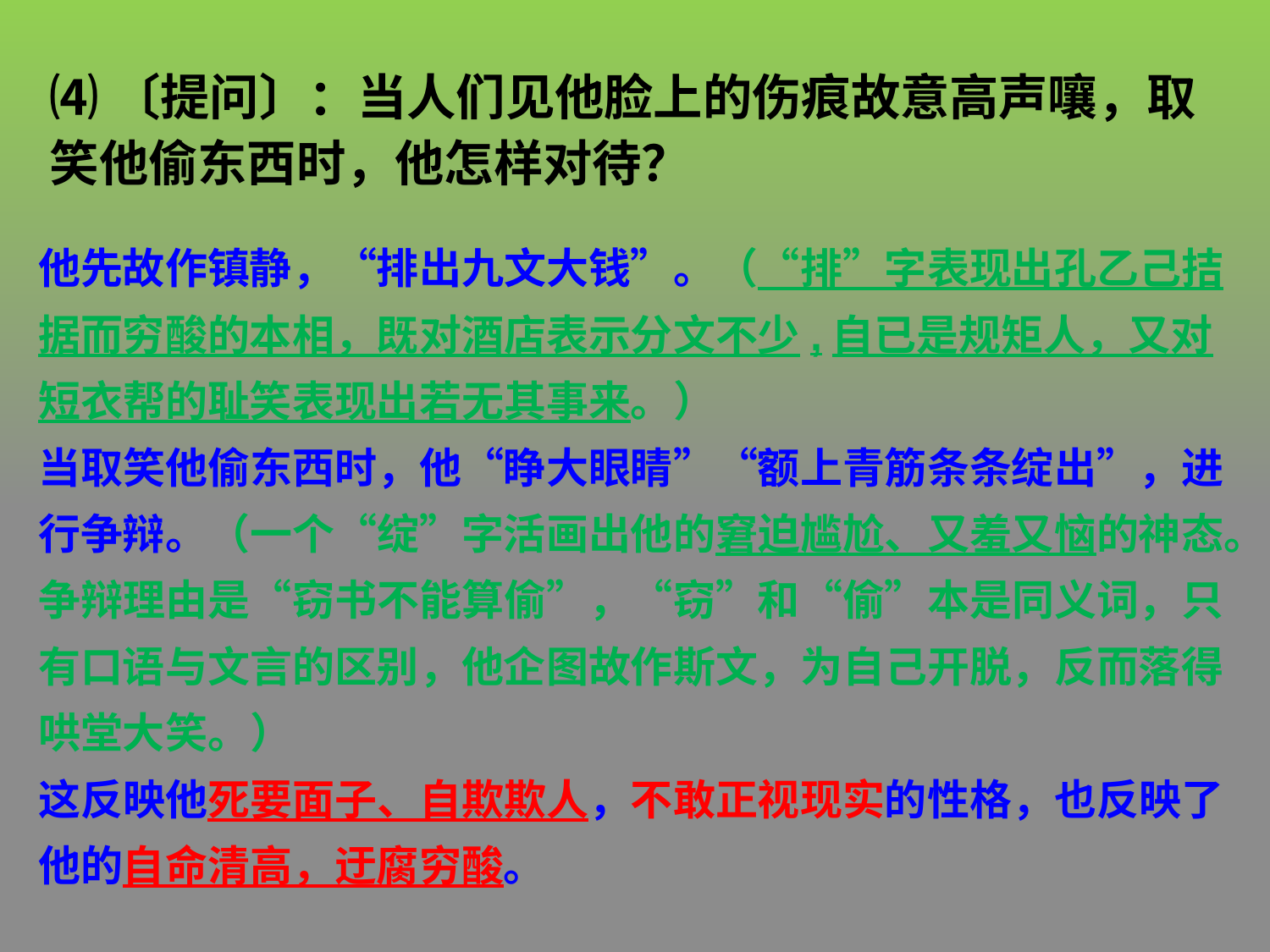

⑷〔提问〕：当人们见他脸上的伤痕故意高声嚷，取笑他偷东西时，他怎样对待？

他先故作镇静，“排出九文大钱”。（“排”字表现出孔乙己拮据而穷酸的本相，既对酒店表示分文不少,自已是规矩人，又对短衣帮的耻笑表现出若无其事来。）
当取笑他偷东西时，他“睁大眼睛”“额上青筋条条绽出”，进行争辩。（一个“绽”字活画出他的窘迫尴尬、又羞又恼的神态。争辩理由是“窃书不能算偷”，“窃”和“偷”本是同义词，只有口语与文言的区别，他企图故作斯文，为自己开脱，反而落得哄堂大笑。）
这反映他死要面子、自欺欺人，不敢正视现实的性格，也反映了他的自命清高，迂腐穷酸。